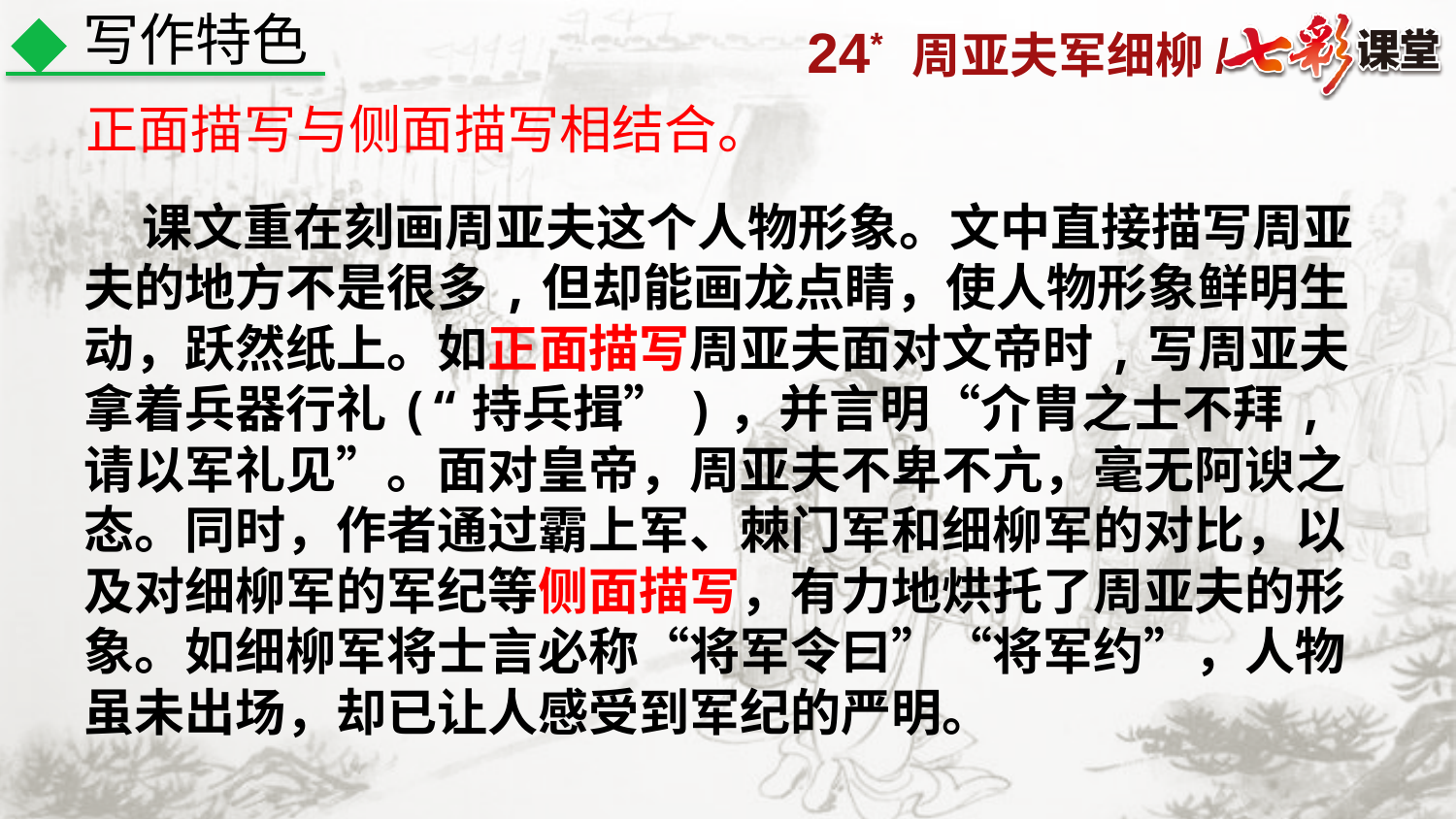

写作特色

正面描写与侧面描写相结合。
    课文重在刻画周亚夫这个人物形象。文中直接描写周亚夫的地方不是很多,但却能画龙点睛，使人物形象鲜明生动，跃然纸上。如正面描写周亚夫面对文帝时,写周亚夫拿着兵器行礼(“持兵揖”)，并言明“介胄之士不拜,请以军礼见”。面对皇帝，周亚夫不卑不亢，毫无阿谀之态。同时，作者通过霸上军、棘门军和细柳军的对比，以及对细柳军的军纪等侧面描写，有力地烘托了周亚夫的形象。如细柳军将士言必称“将军令曰”“将军约”，人物虽未出场，却已让人感受到军纪的严明。